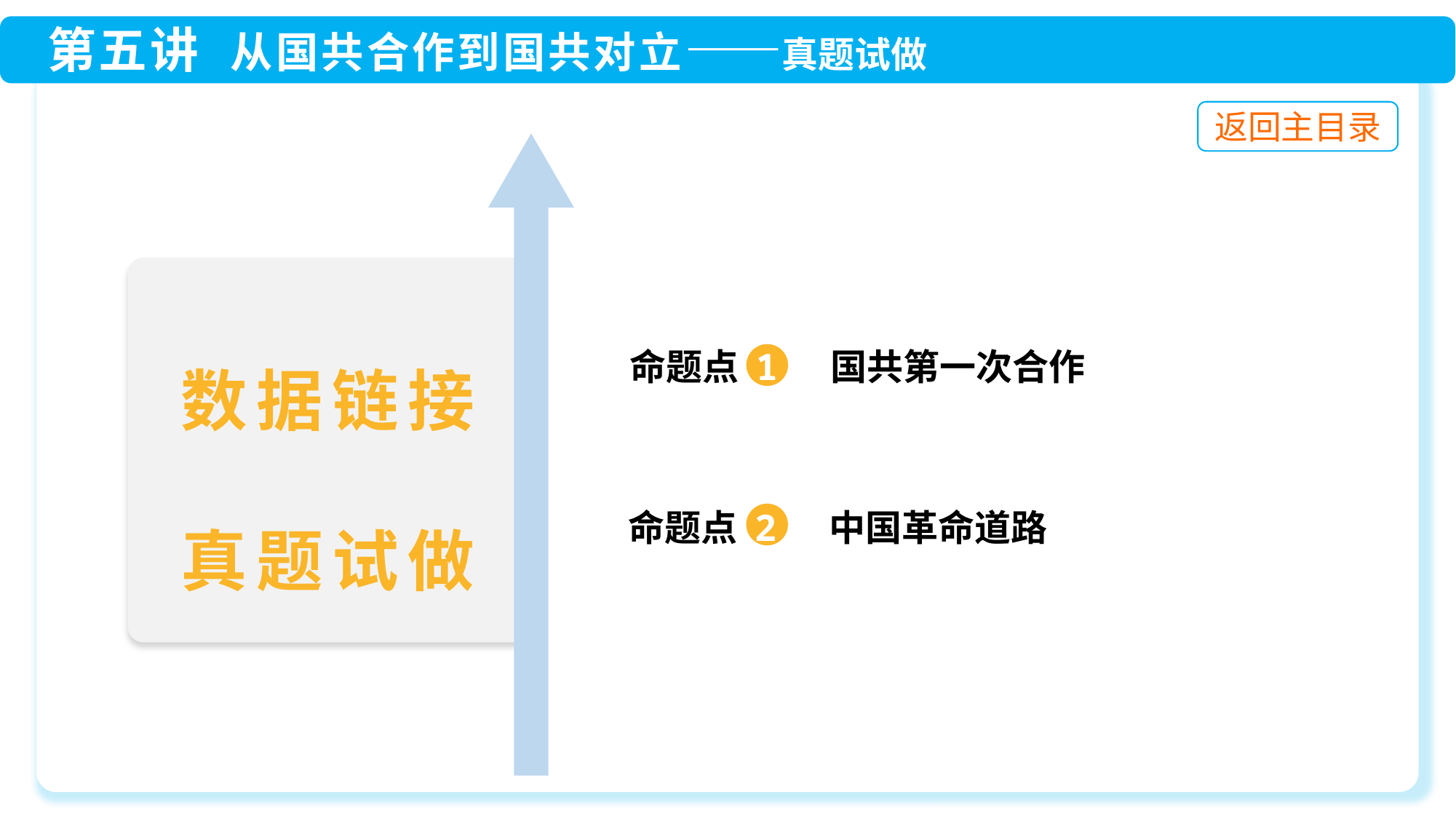

命题点 1  国共第一次合作
命题点 2  中国革命道路

数据链接
真题试做